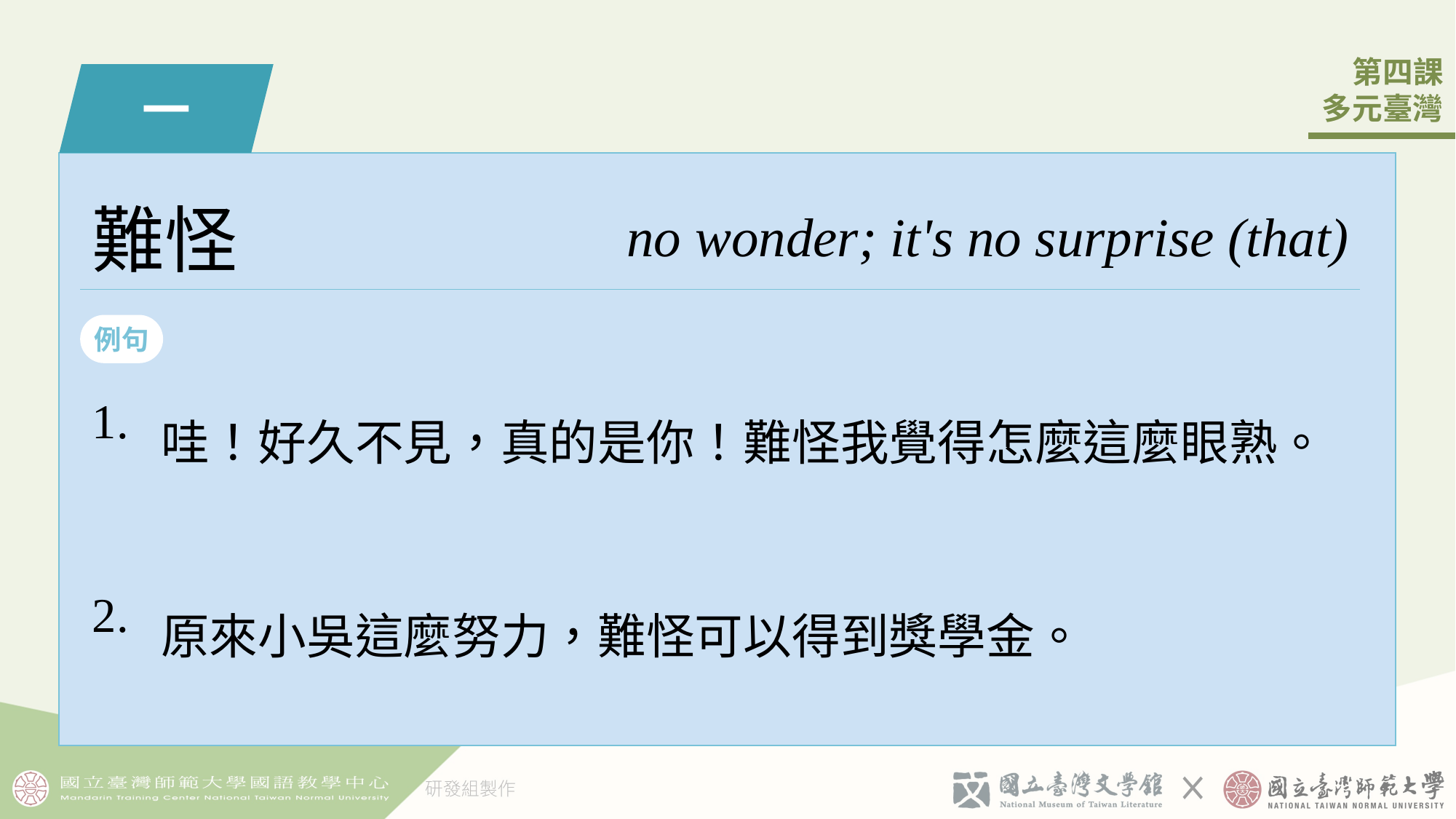

一
難怪
no wonder; it's no surprise (that)
例句
| 1. | 哇！好久不󠇡見，真的是你！難怪我覺得󠇡怎麼這麼眼熟。 |
| --- | --- |
| 2. | 原來小吳這麼努力，難怪可以得到獎學金。 |
2